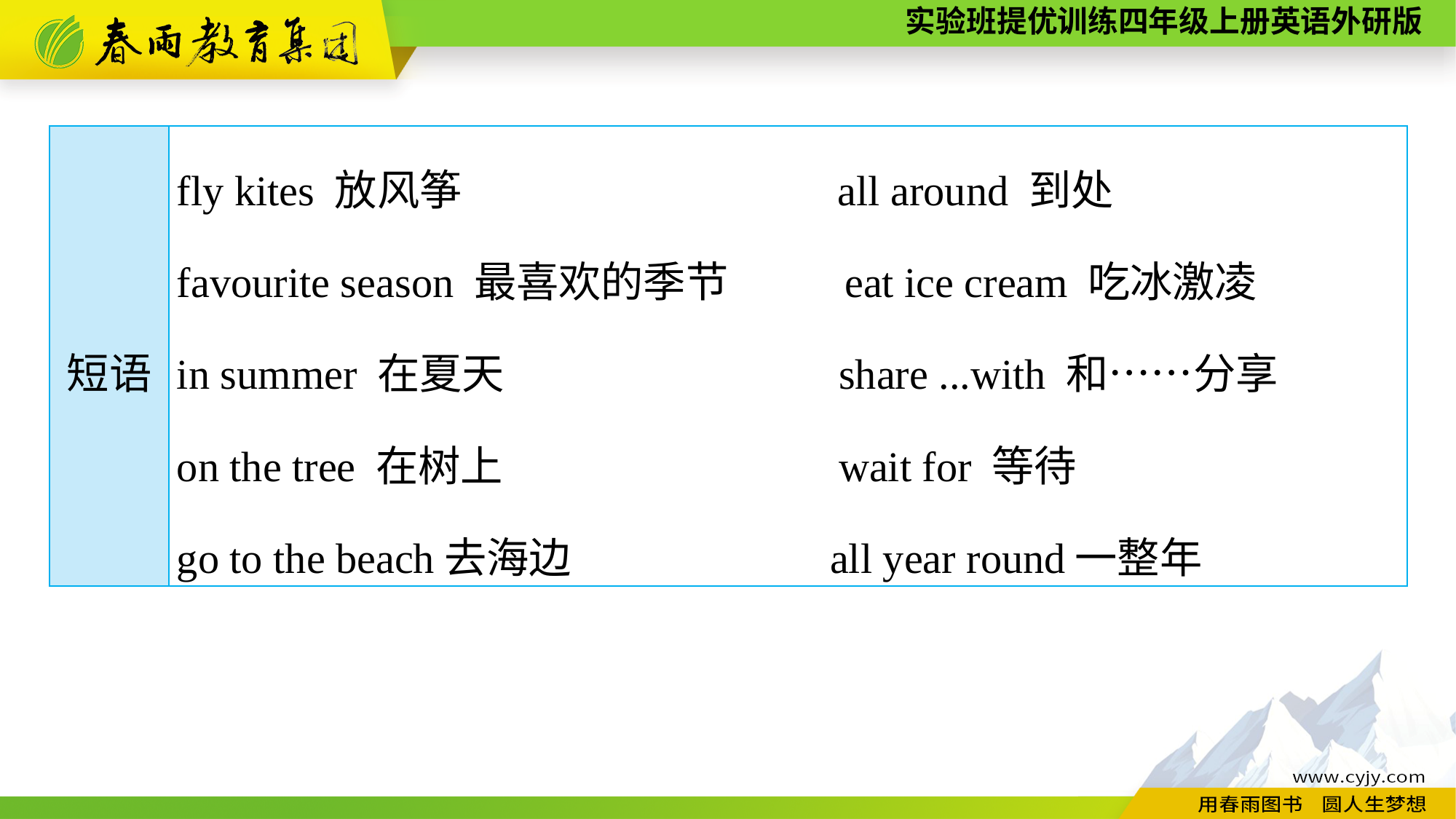

| 短语 | fly kites 放风筝　　　　　 all around 到处　　　　　 favourite season 最喜欢的季节 eat ice cream 吃冰激凌 in summer 在夏天 share ...with 和……分享 on the tree 在树上 wait for 等待 go to the beach去海边 all year round一整年 |
| --- | --- |